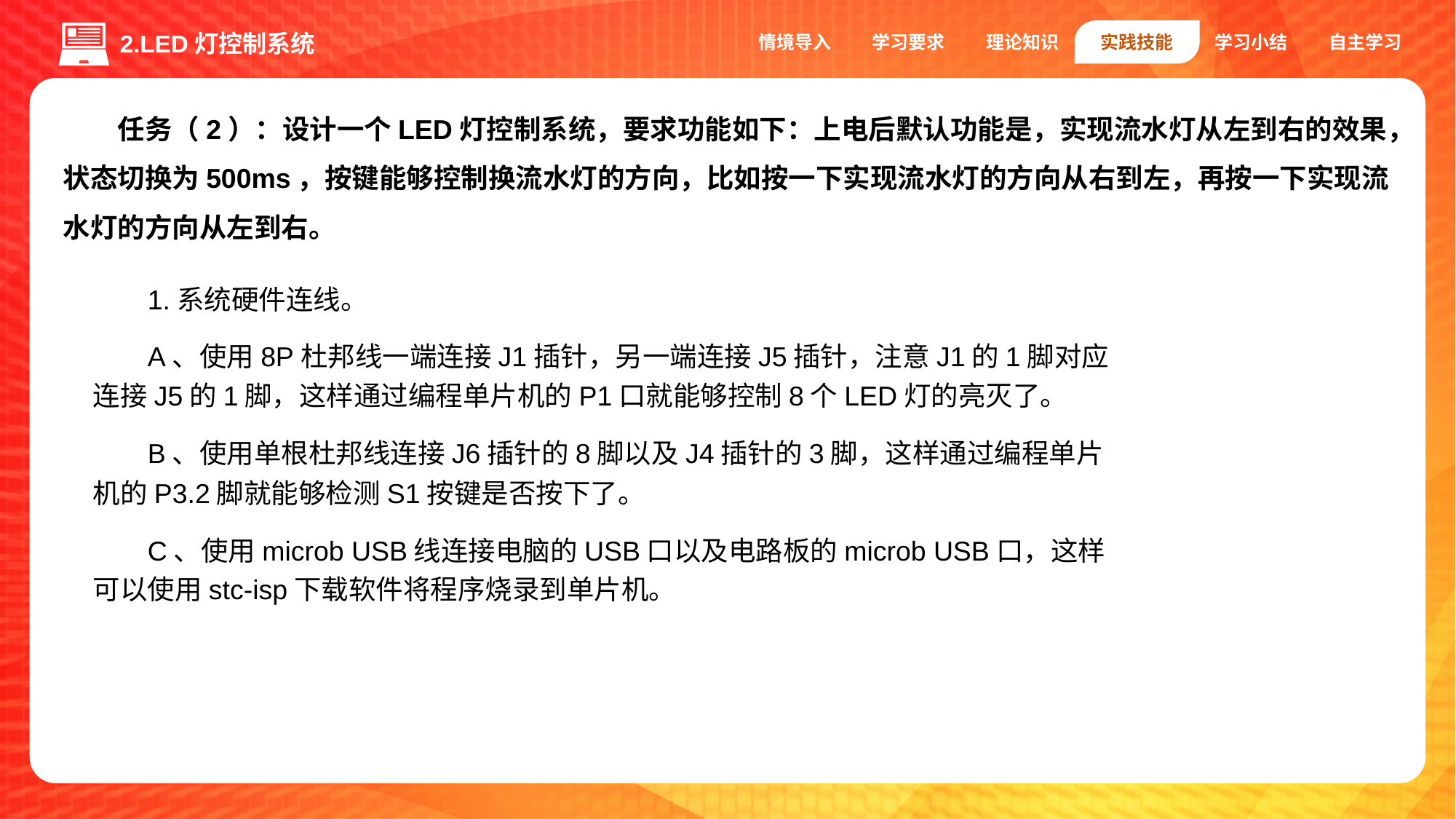

情境导入
学习要求
理论知识
实践技能
学习小结
自主学习

2.LED灯控制系统
任务（2）：设计一个LED灯控制系统，要求功能如下：上电后默认功能是，实现流水灯从左到右的效果，状态切换为500ms，按键能够控制换流水灯的方向，比如按一下实现流水灯的方向从右到左，再按一下实现流水灯的方向从左到右。
1.系统硬件连线。
A、使用8P杜邦线一端连接J1插针，另一端连接J5插针，注意J1的1脚对应连接J5的1脚，这样通过编程单片机的P1口就能够控制8个LED灯的亮灭了。
B、使用单根杜邦线连接J6插针的8脚以及J4插针的3脚，这样通过编程单片机的P3.2脚就能够检测S1按键是否按下了。
C、使用microb USB线连接电脑的USB口以及电路板的microb USB口，这样可以使用stc-isp下载软件将程序烧录到单片机。